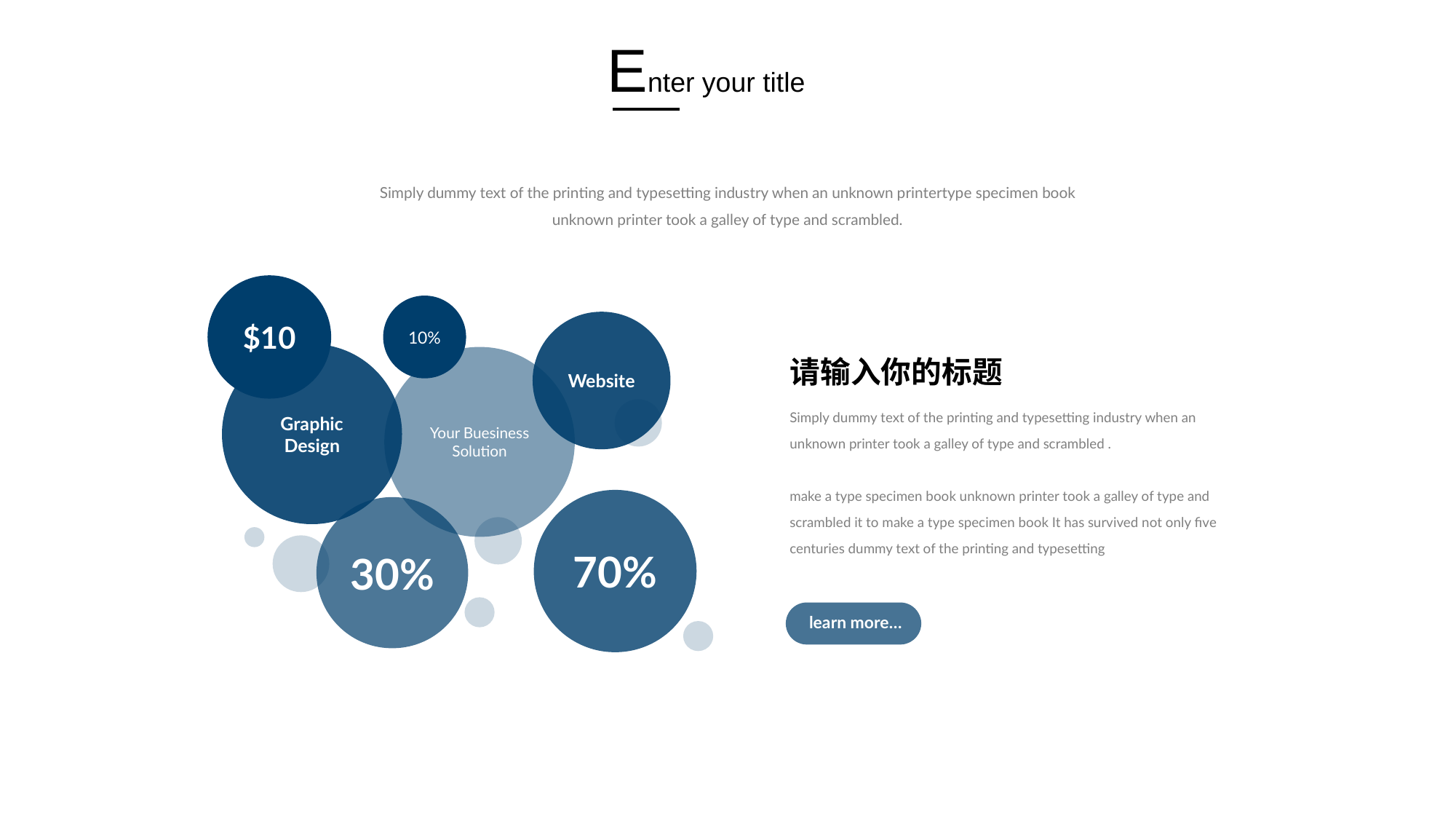

Enter your title

Simply dummy text of the printing and typesetting industry when an unknown printertype specimen book unknown printer took a galley of type and scrambled.
$10
10%
Website
Graphic Design
Your Buesiness
Solution
请输入你的标题

Simply dummy text of the printing and typesetting industry when an unknown printer took a galley of type and scrambled .

make a type specimen book unknown printer took a galley of type and scrambled it to make a type specimen book It has survived not only five centuries dummy text of the printing and typesetting

70%
30%

learn more…